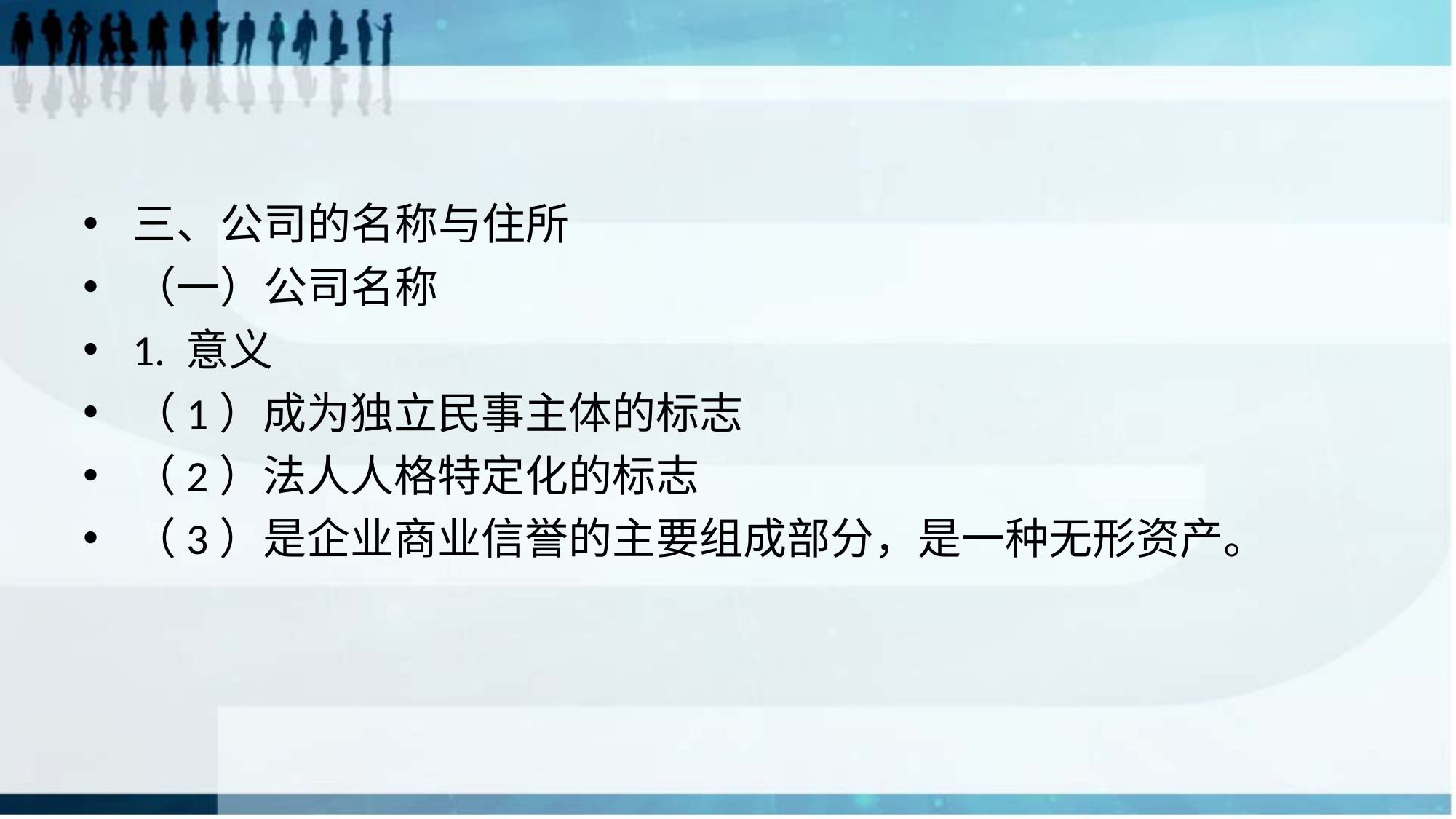

#
三、公司的名称与住所
（一）公司名称
1. 意义
（1）成为独立民事主体的标志
（2）法人人格特定化的标志
（3）是企业商业信誉的主要组成部分，是一种无形资产。